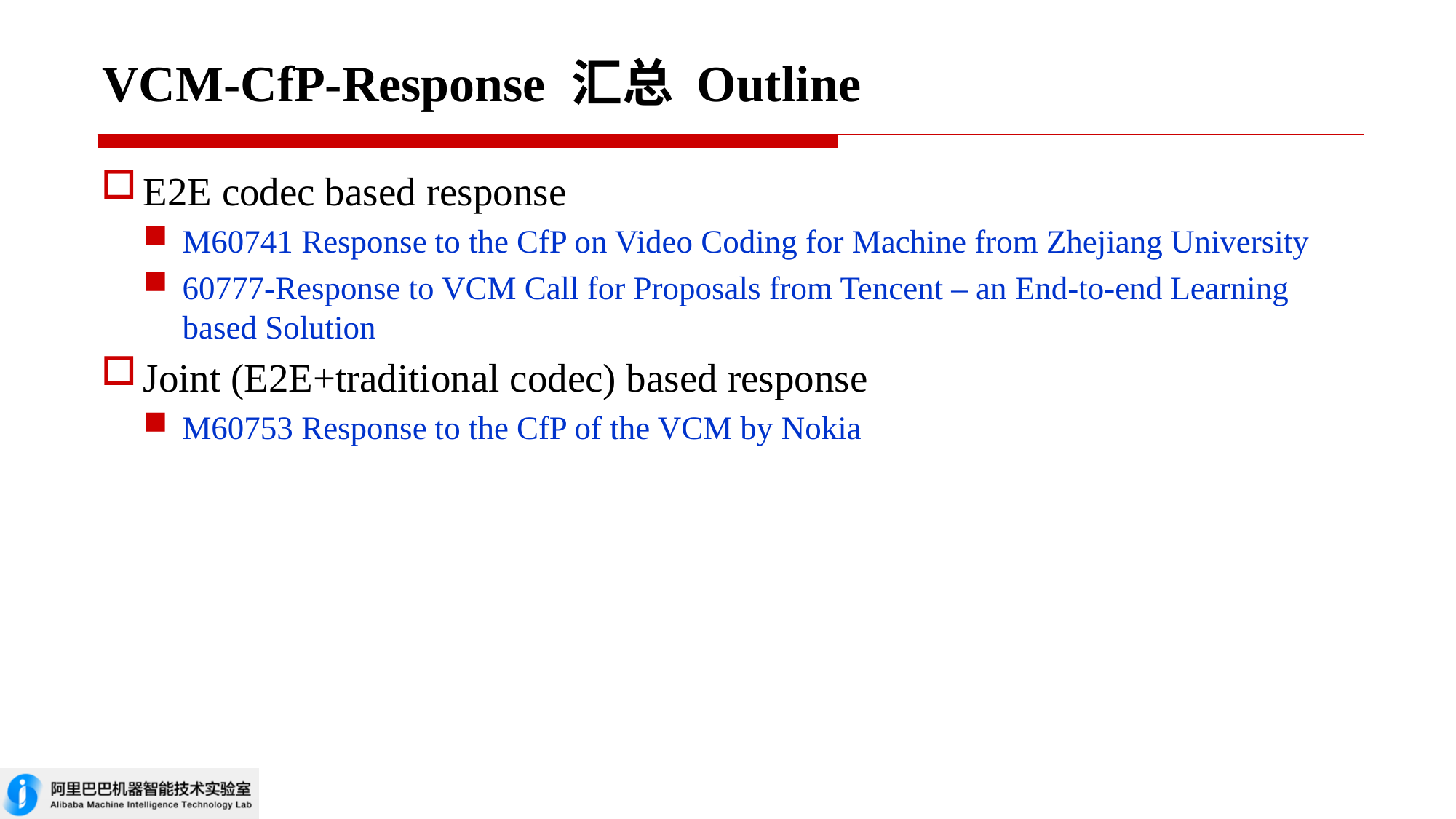

# VCM-CfP-Response 汇总 Outline
E2E codec based response
M60741 Response to the CfP on Video Coding for Machine from Zhejiang University
60777-Response to VCM Call for Proposals from Tencent – an End-to-end Learning based Solution
Joint (E2E+traditional codec) based response
M60753 Response to the CfP of the VCM by Nokia